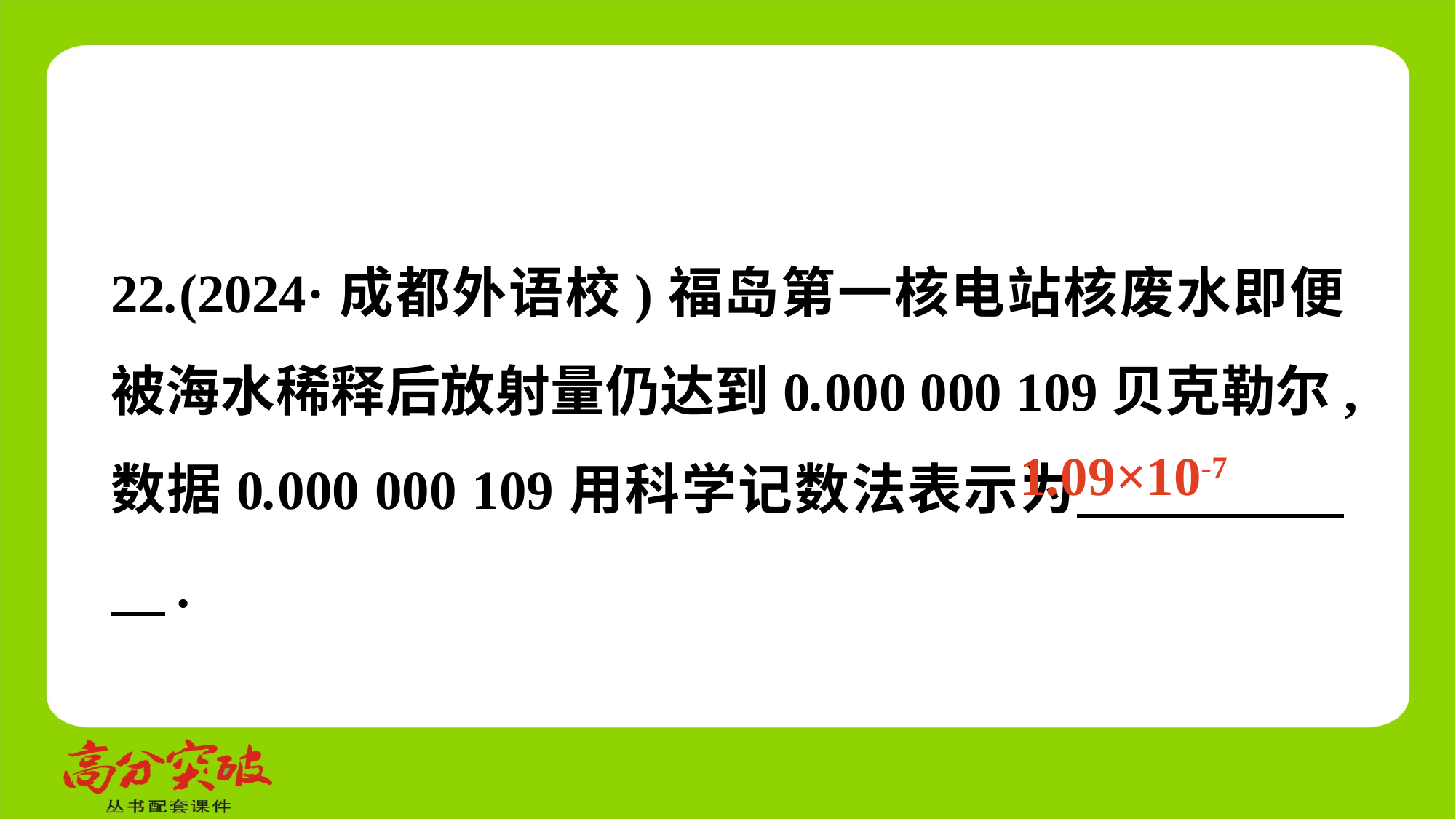

22.(2024·成都外语校)福岛第一核电站核废水即便被海水稀释后放射量仍达到0.000 000 109贝克勒尔,数据0.000 000 109用科学记数法表示为　                　.
1.09×10-7